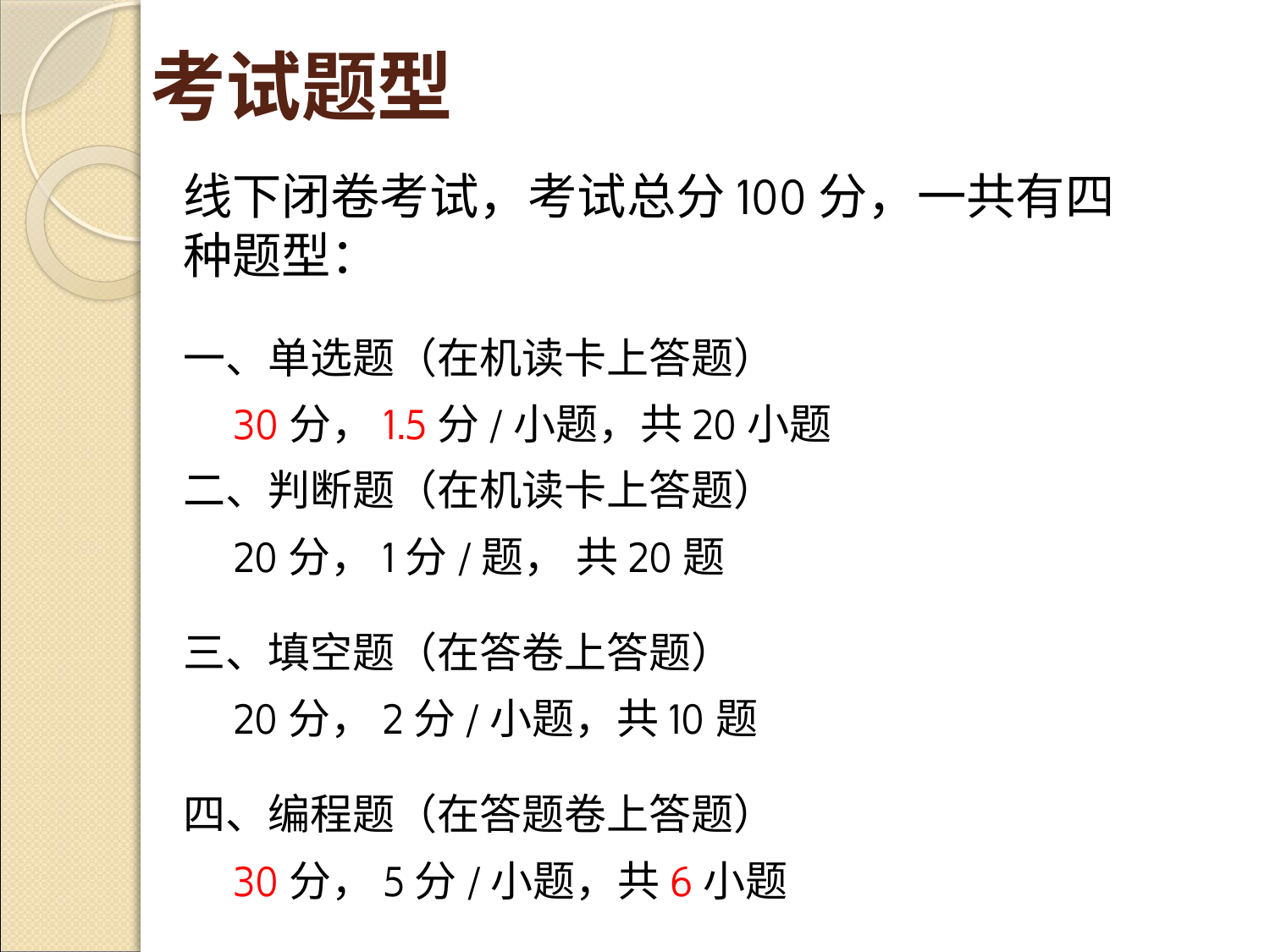

# 考试题型
线下闭卷考试，考试总分100分，一共有四种题型：

一、单选题（在机读卡上答题）
    30分，1.5分/小题，共20小题
二、判断题（在机读卡上答题）
    20分，1分/题， 共20题

三、填空题（在答卷上答题）
    20分，2分/小题，共10题

四、编程题（在答题卷上答题）
    30分，5分/小题，共6小题